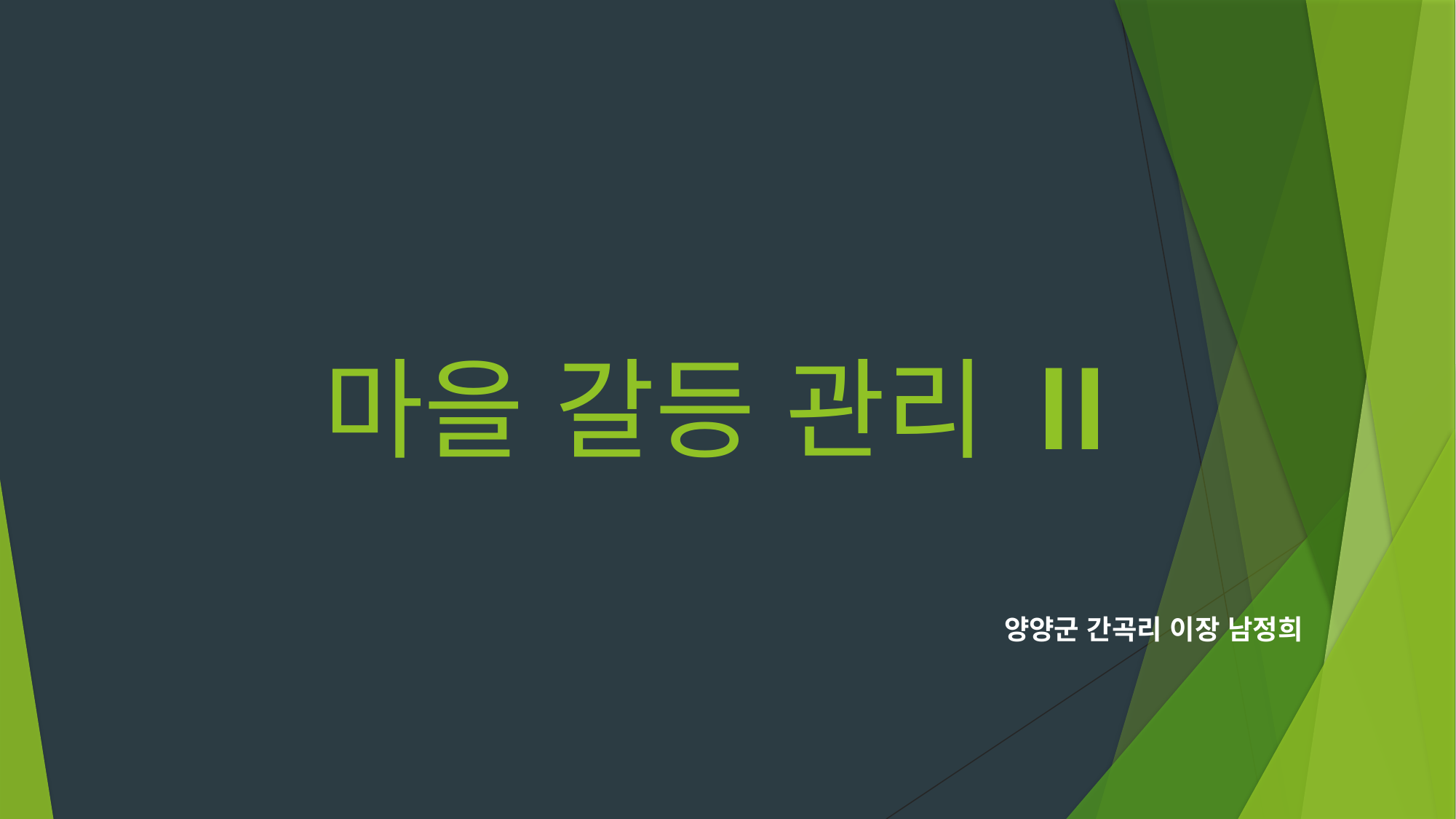

# 마을 갈등 관리 Ⅱ
양양군 간곡리 이장 남정희